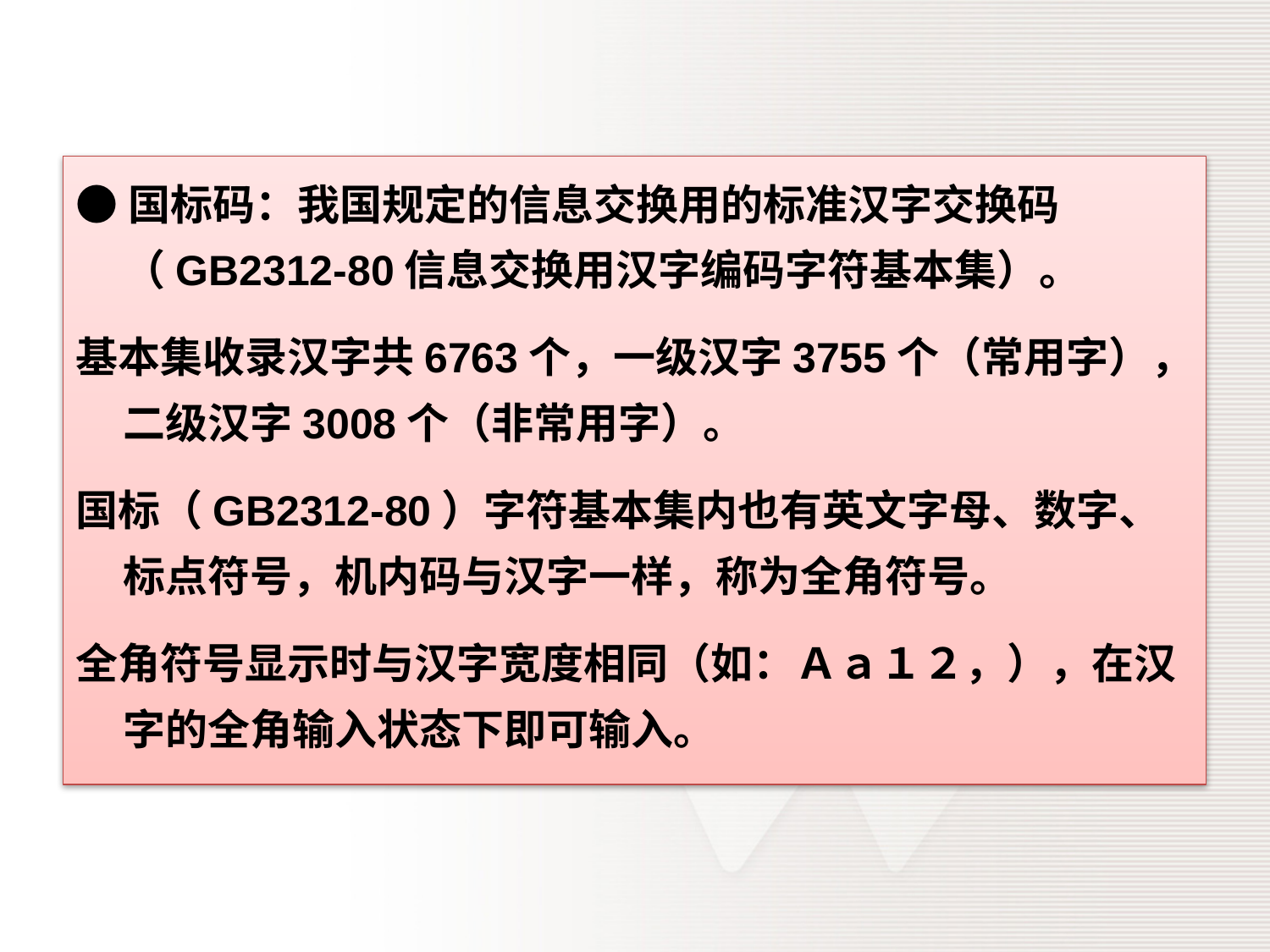

●国标码：我国规定的信息交换用的标准汉字交换码（GB2312-80信息交换用汉字编码字符基本集）。
基本集收录汉字共6763个，一级汉字3755个（常用字），二级汉字3008个（非常用字）。
国标（GB2312-80）字符基本集内也有英文字母、数字、标点符号，机内码与汉字一样，称为全角符号。
全角符号显示时与汉字宽度相同（如：Ａａ１２，），在汉字的全角输入状态下即可输入。